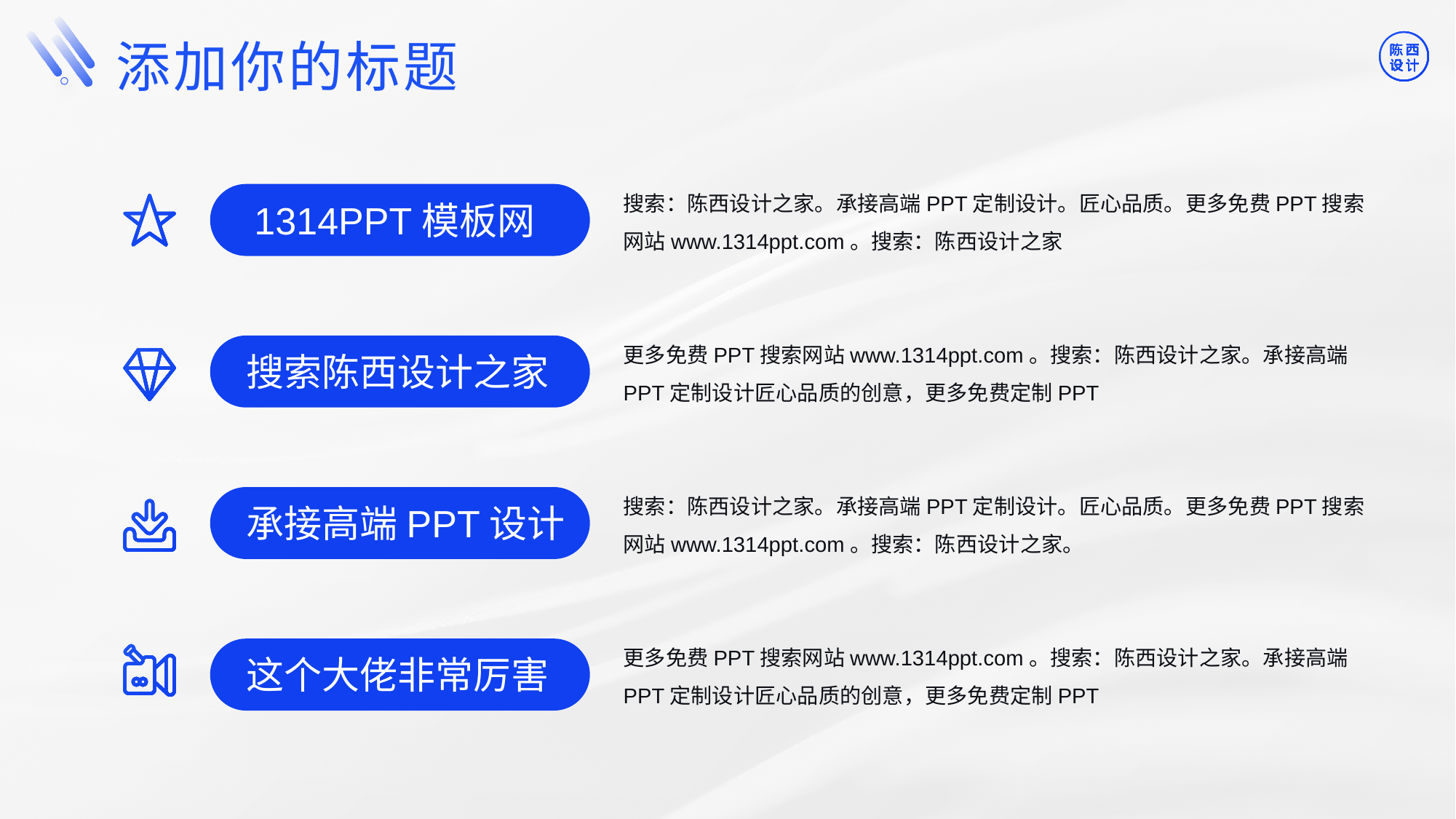

©版权所有：陈西设计之家(微信号：2090298045）
©版权所属公司：合肥陈西文化传媒科技有限公司
©版权所有：陈西设计之家(微信号：2090298045）
©版权所属公司：合肥陈西文化传媒科技有限公司
添加你的标题

搜索：陈西设计之家。承接高端PPT定制设计。匠心品质。更多免费PPT搜索网站www.1314ppt.com。搜索：陈西设计之家

1314PPT模板网

更多免费PPT搜索网站www.1314ppt.com。搜索：陈西设计之家。承接高端PPT定制设计匠心品质的创意，更多免费定制PPT

搜索陈西设计之家

搜索：陈西设计之家。承接高端PPT定制设计。匠心品质。更多免费PPT搜索网站www.1314ppt.com。搜索：陈西设计之家。

承接高端PPT设计

更多免费PPT搜索网站www.1314ppt.com。搜索：陈西设计之家。承接高端PPT定制设计匠心品质的创意，更多免费定制PPT

这个大佬非常厉害
©版权所有：陈西设计之家(微信号：2090298045）
©版权所属公司：合肥陈西文化传媒科技有限公司